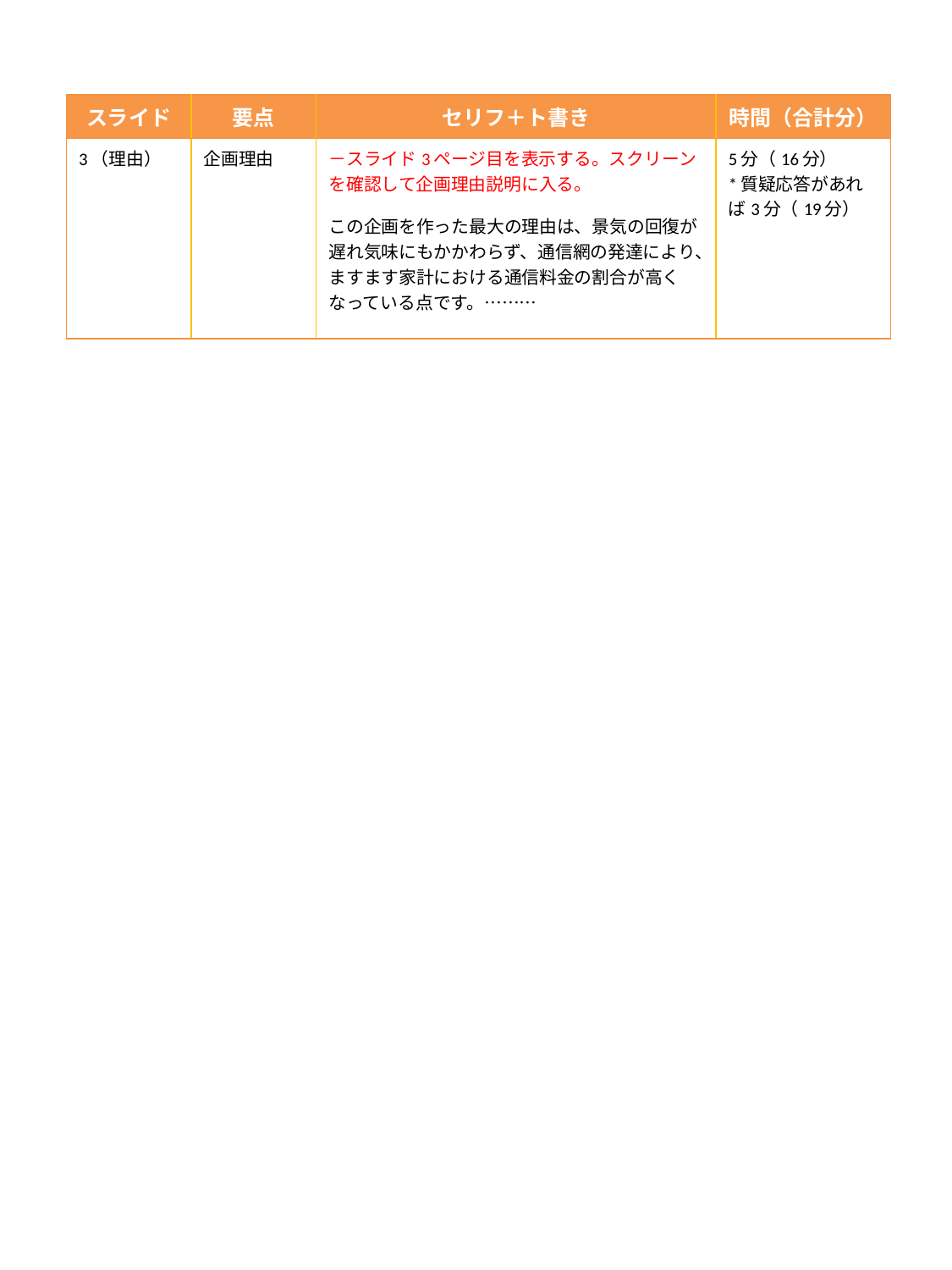

| スライド | 要点 | セリフ＋ト書き | 時間（合計分） |
| --- | --- | --- | --- |
| 3（理由） | 企画理由 | －スライド3ページ目を表示する。スクリーンを確認して企画理由説明に入る。 この企画を作った最大の理由は、景気の回復が遅れ気味にもかかわらず、通信網の発達により、ますます家計における通信料金の割合が高くなっている点です。……… | 5分（16分） \*質疑応答があれば3分（19分） |